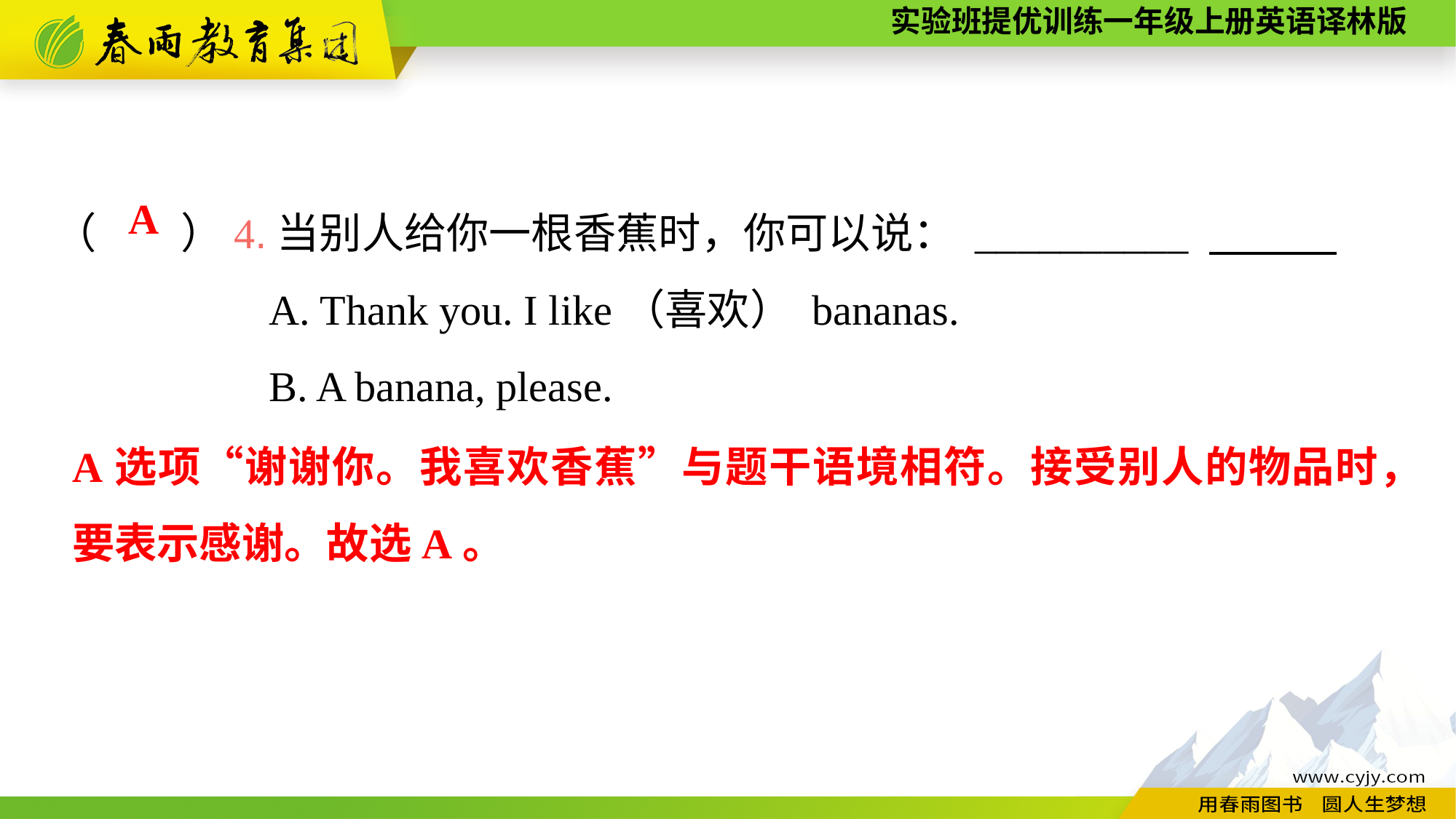

（　　）4.当别人给你一根香蕉时，你可以说： __________
A. Thank you. I like（喜欢） bananas.
B. A banana, please.
A
A选项“谢谢你。我喜欢香蕉”与题干语境相符。接受别人的物品时，要表示感谢。故选A。